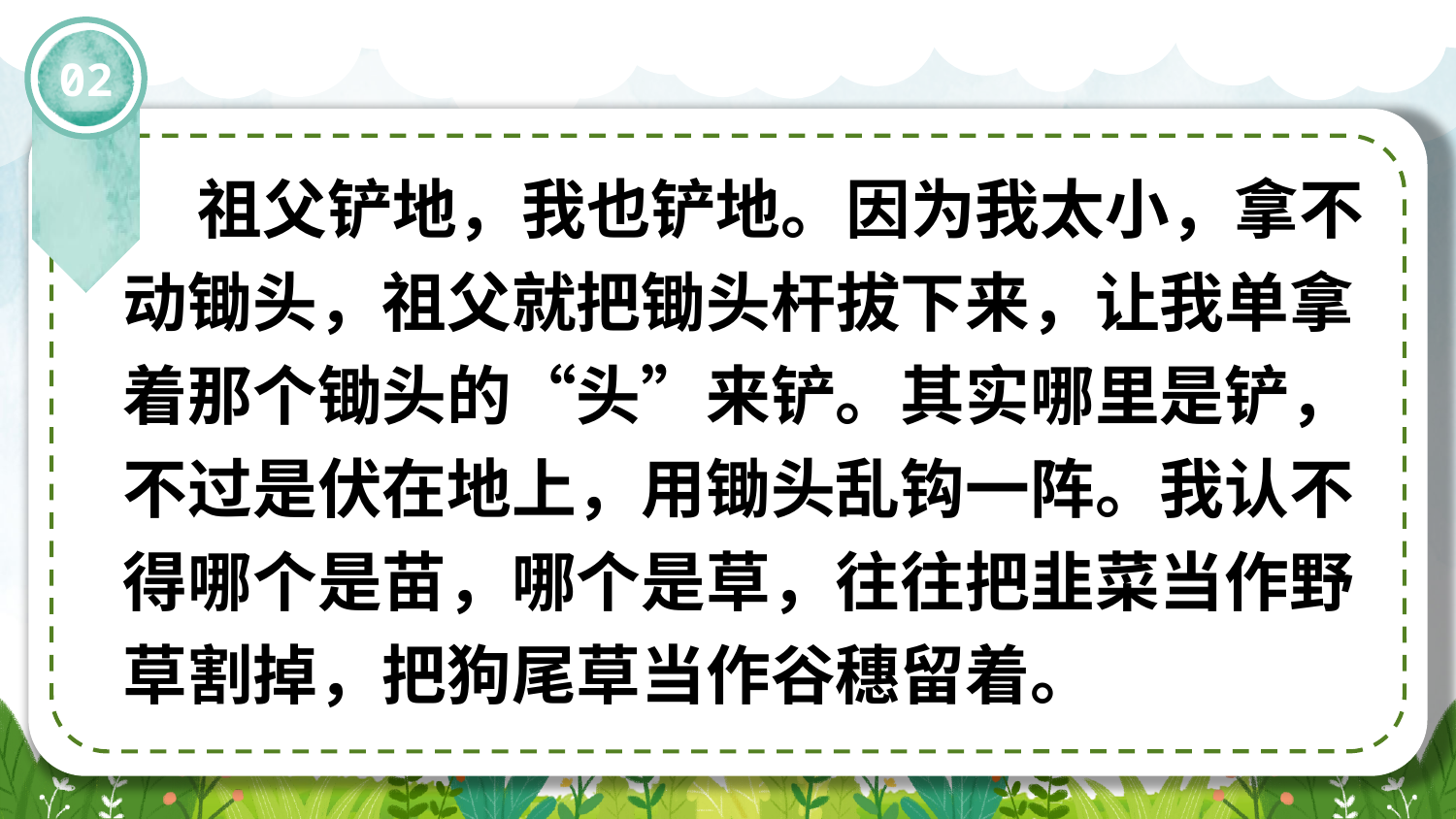

02

    祖父铲地，我也铲地。因为我太小，拿不动锄头，祖父就把锄头杆拔下来，让我单拿着那个锄头的“头”来铲。其实哪里是铲，不过是伏在地上，用锄头乱钩一阵。我认不得哪个是苗，哪个是草，往往把韭菜当作野草割掉，把狗尾草当作谷穗留着。